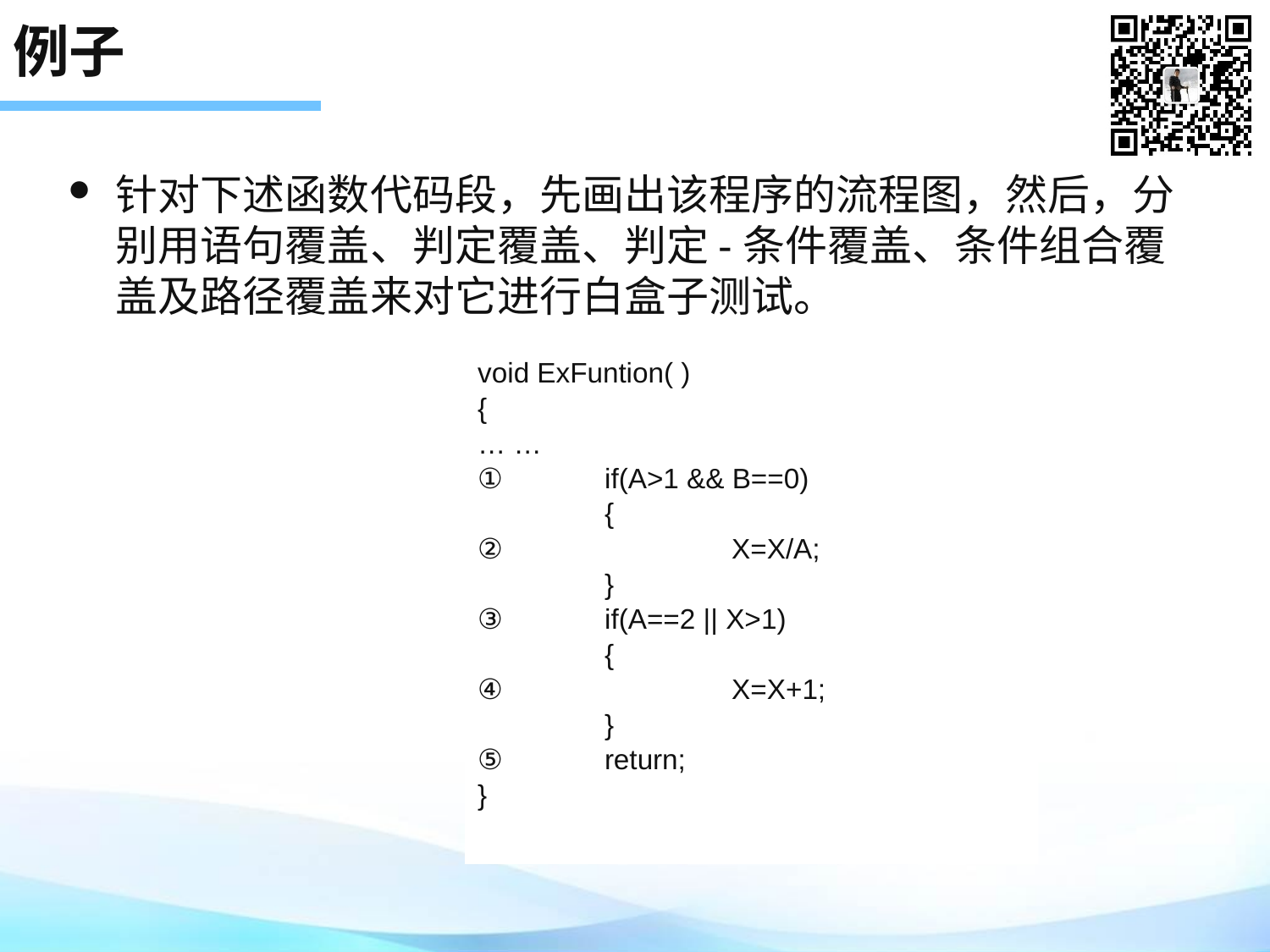

# 例子
针对下述函数代码段，先画出该程序的流程图，然后，分别用语句覆盖、判定覆盖、判定-条件覆盖、条件组合覆盖及路径覆盖来对它进行白盒子测试。

void ExFuntion( )
{
… …
①	if(A>1 && B==0)
	{
②		X=X/A;
	}
③	if(A==2 || X>1)
	{
④		X=X+1;
	}
⑤	return;
}